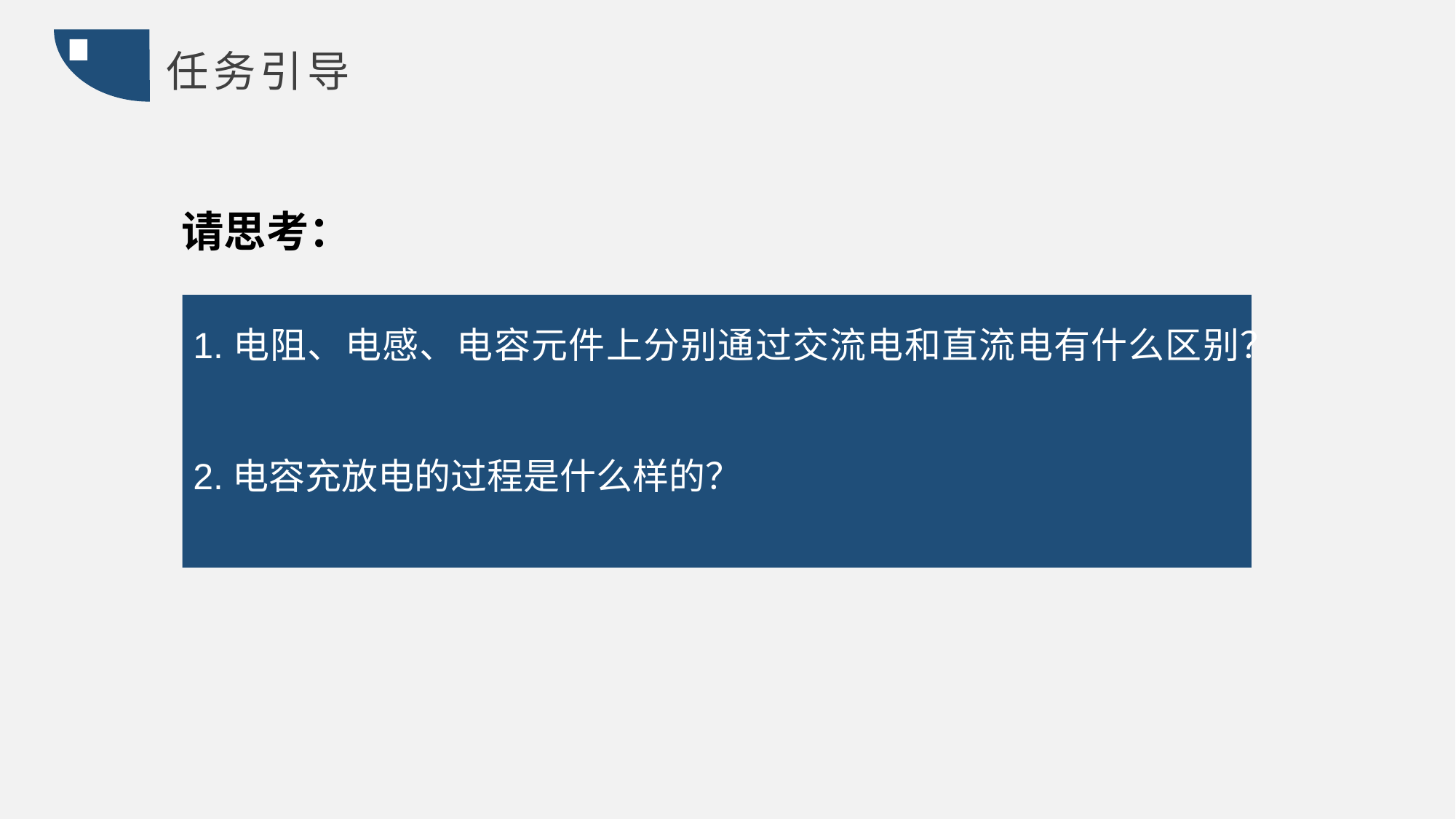

任务引导
请思考：
1.电阻、电感、电容元件上分别通过交流电和直流电有什么区别？

2.电容充放电的过程是什么样的？